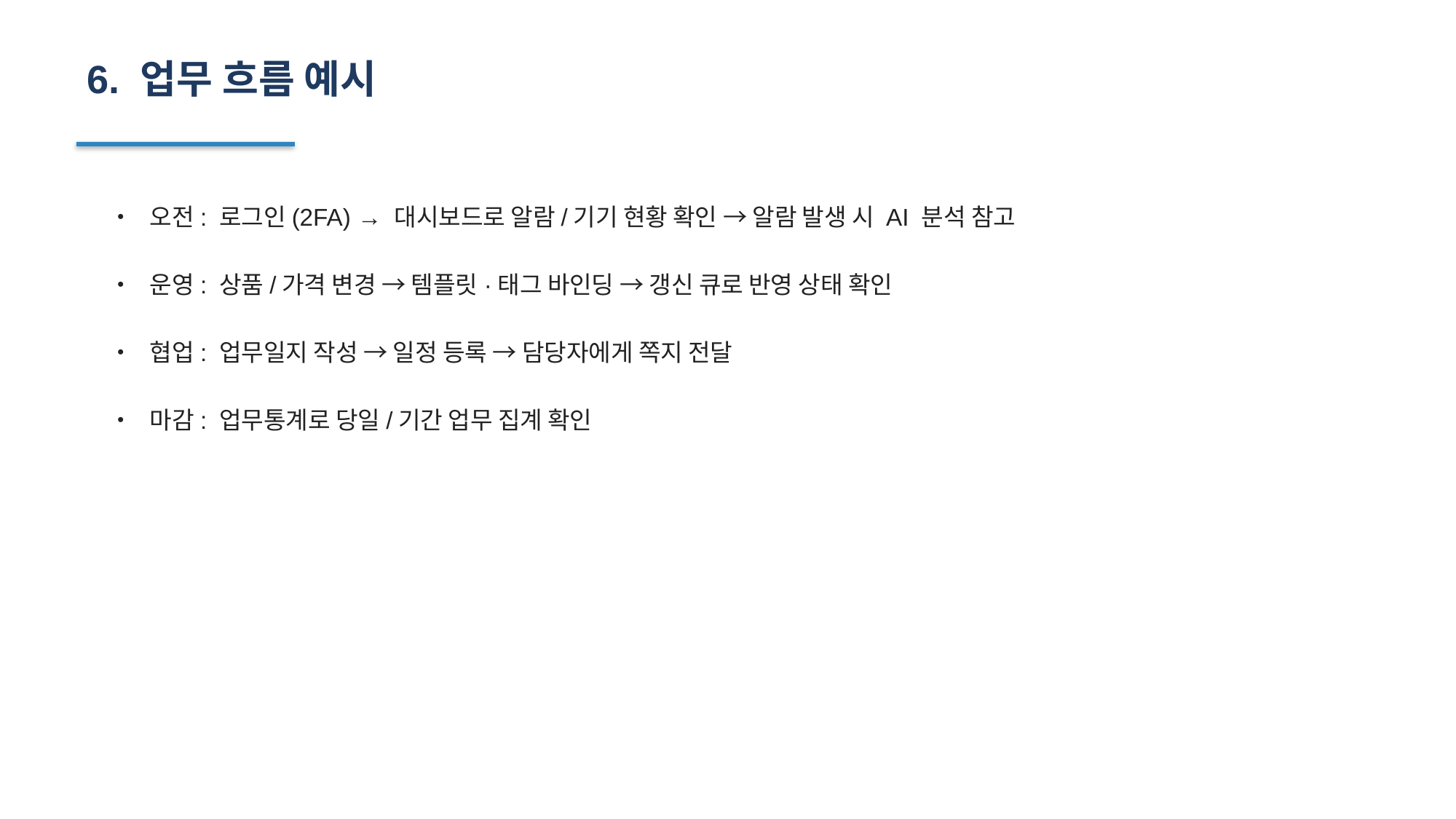

6. 업무 흐름 예시

•  오전: 로그인(2FA) → 대시보드로 알람/기기 현황 확인 → 알람 발생 시 AI 분석 참고
•  운영: 상품/가격 변경 → 템플릿·태그 바인딩 → 갱신 큐로 반영 상태 확인
•  협업: 업무일지 작성 → 일정 등록 → 담당자에게 쪽지 전달
•  마감: 업무통계로 당일/기간 업무 집계 확인